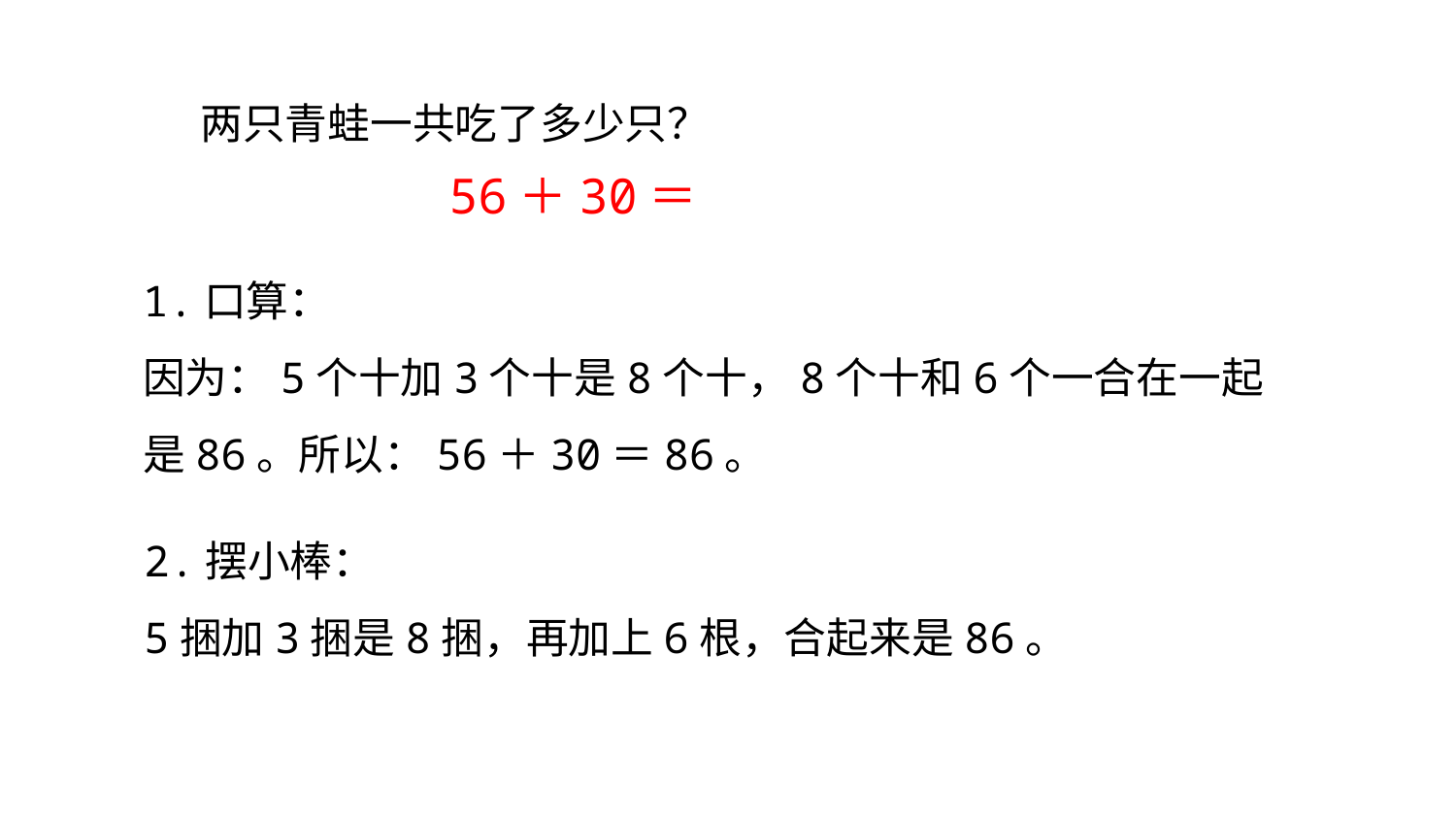

两只青蛙一共吃了多少只？
56＋30＝
1.口算：
因为：5个十加3个十是8个十，8个十和6个一合在一起是86。所以：56＋30＝86。
2.摆小棒：
5捆加3捆是8捆，再加上6根，合起来是86。